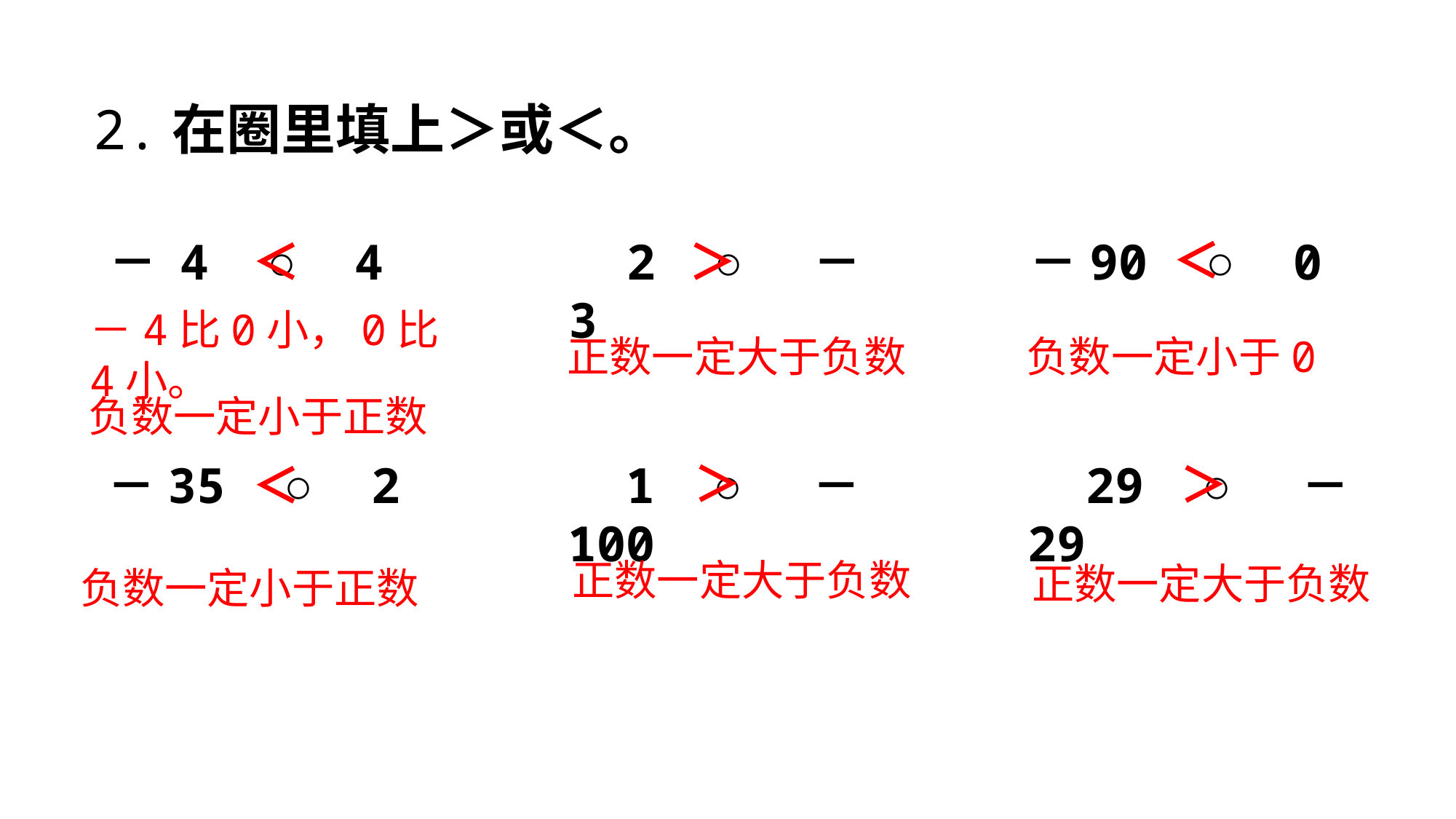

2.在圈里填上＞或＜。
＜
－ 4  ○  4
  2  ○  －3
－90  ○  0
＜
＞
－4比0小，0比4小。
正数一定大于负数
负数一定小于0
负数一定小于正数
＞
＞
－35  ○  2
  1  ○  －100
  29  ○  －29
＜
正数一定大于负数
正数一定大于负数
负数一定小于正数